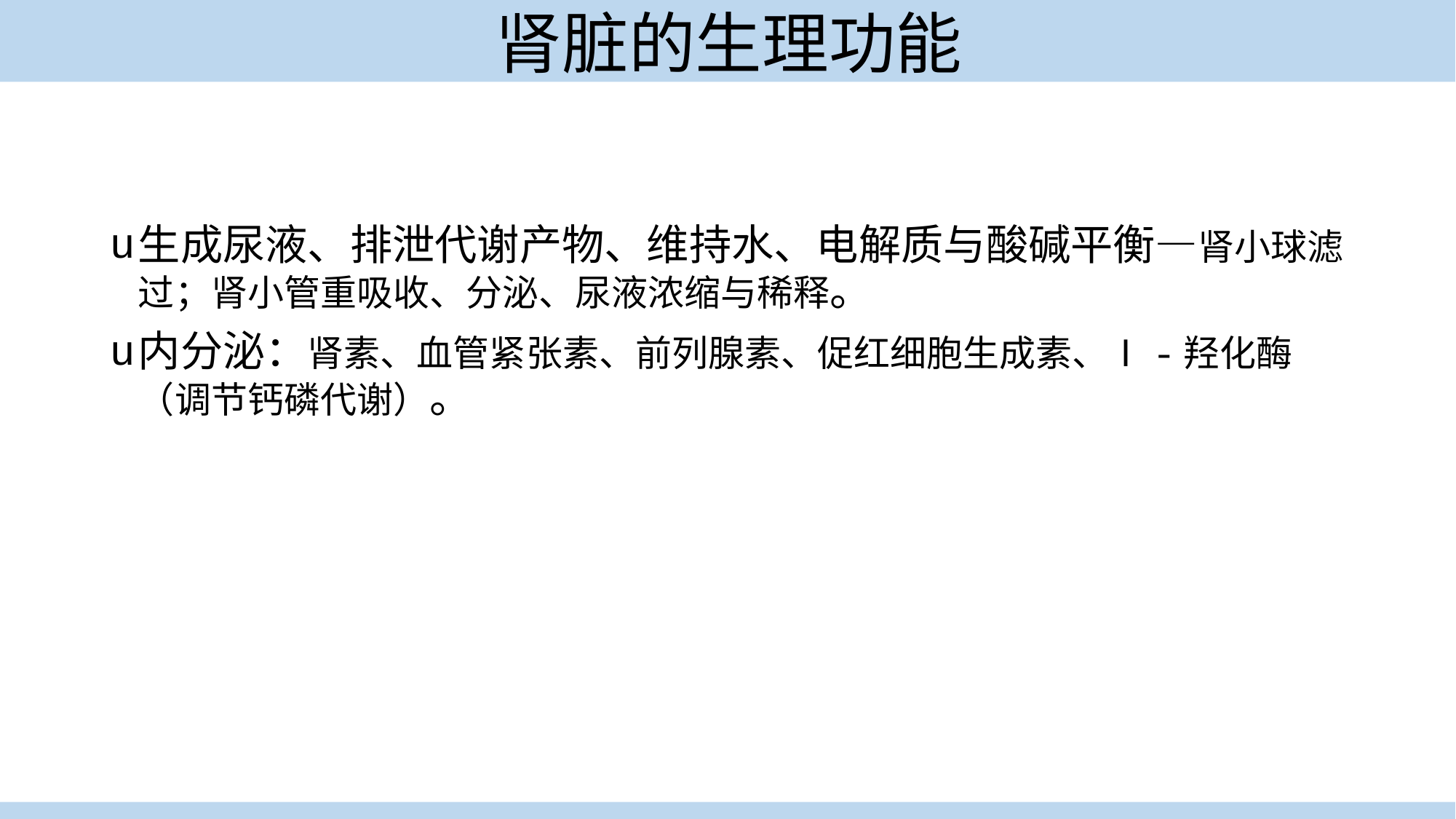

# 肾脏的生理功能
生成尿液、排泄代谢产物、维持水、电解质与酸碱平衡—肾小球滤过；肾小管重吸收、分泌、尿液浓缩与稀释。
内分泌：肾素、血管紧张素、前列腺素、促红细胞生成素、Ⅰ-羟化酶（调节钙磷代谢）。